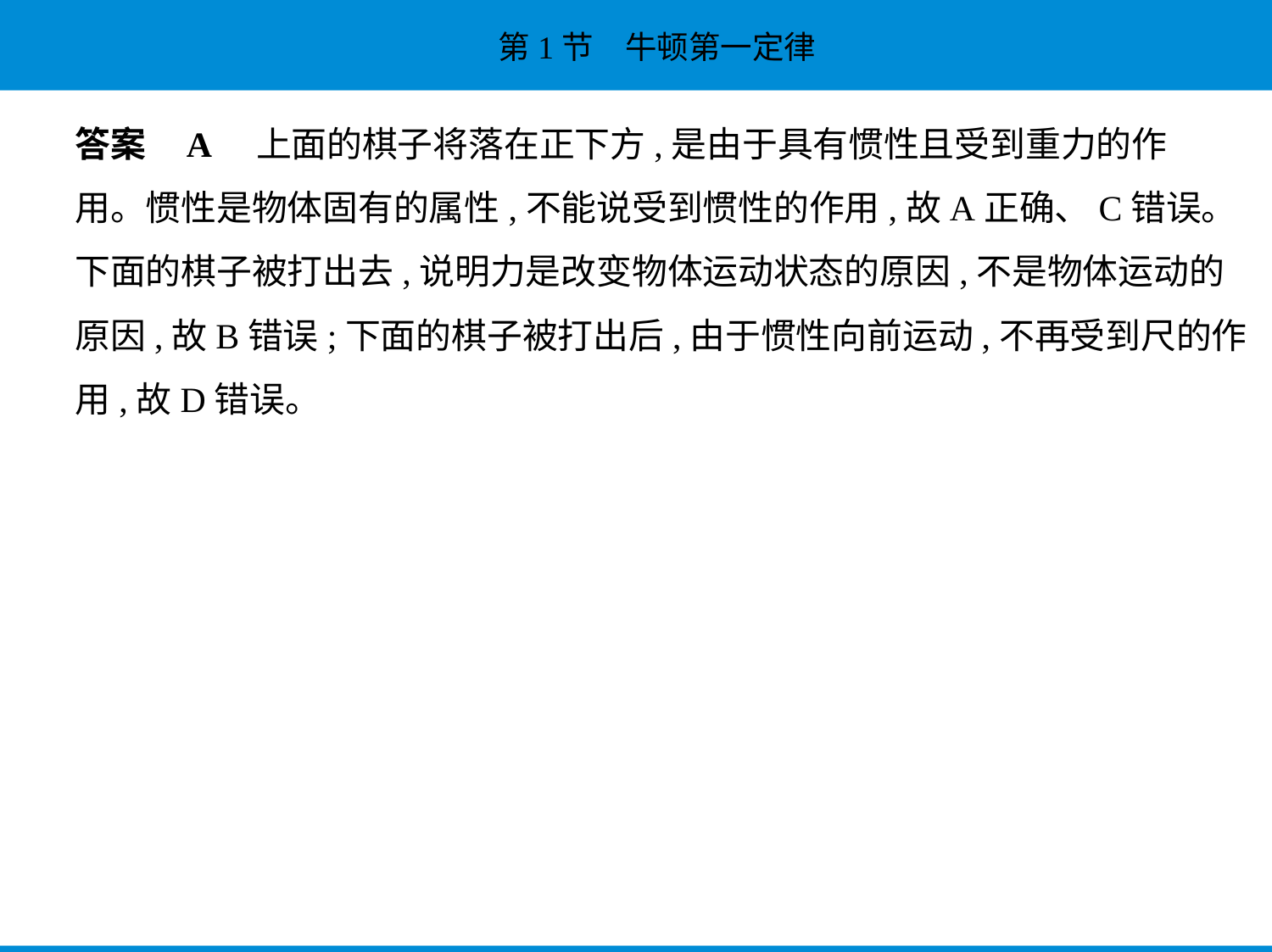

答案    A　上面的棋子将落在正下方,是由于具有惯性且受到重力的作
用。惯性是物体固有的属性,不能说受到惯性的作用,故A正确、C错误。
下面的棋子被打出去,说明力是改变物体运动状态的原因,不是物体运动的
原因,故B错误;下面的棋子被打出后,由于惯性向前运动,不再受到尺的作
用,故D错误。